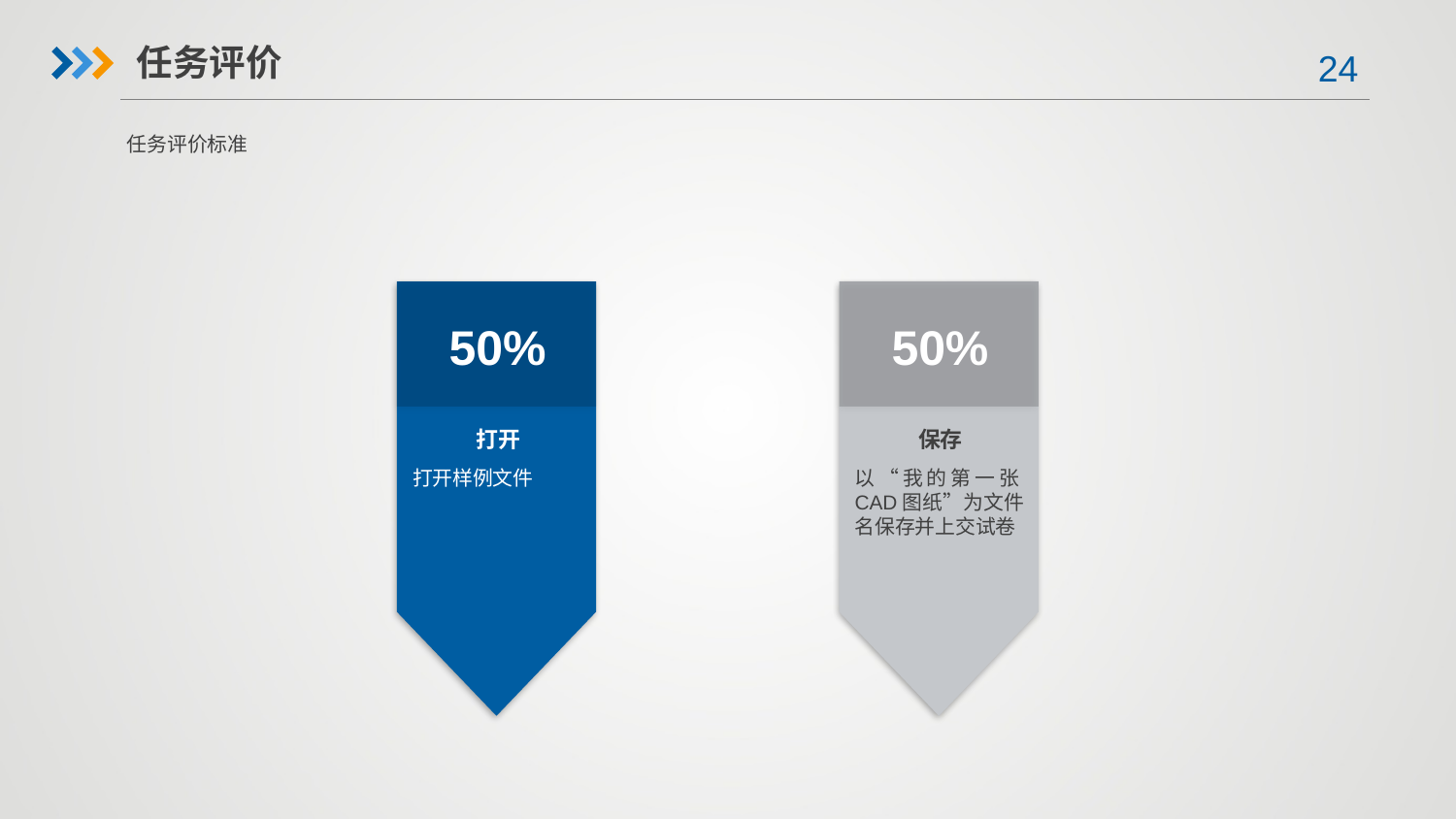

任务评价
任务评价标准

50%
50%
打开
保存
打开样例文件
以“我的第一张CAD图纸”为文件名保存并上交试卷